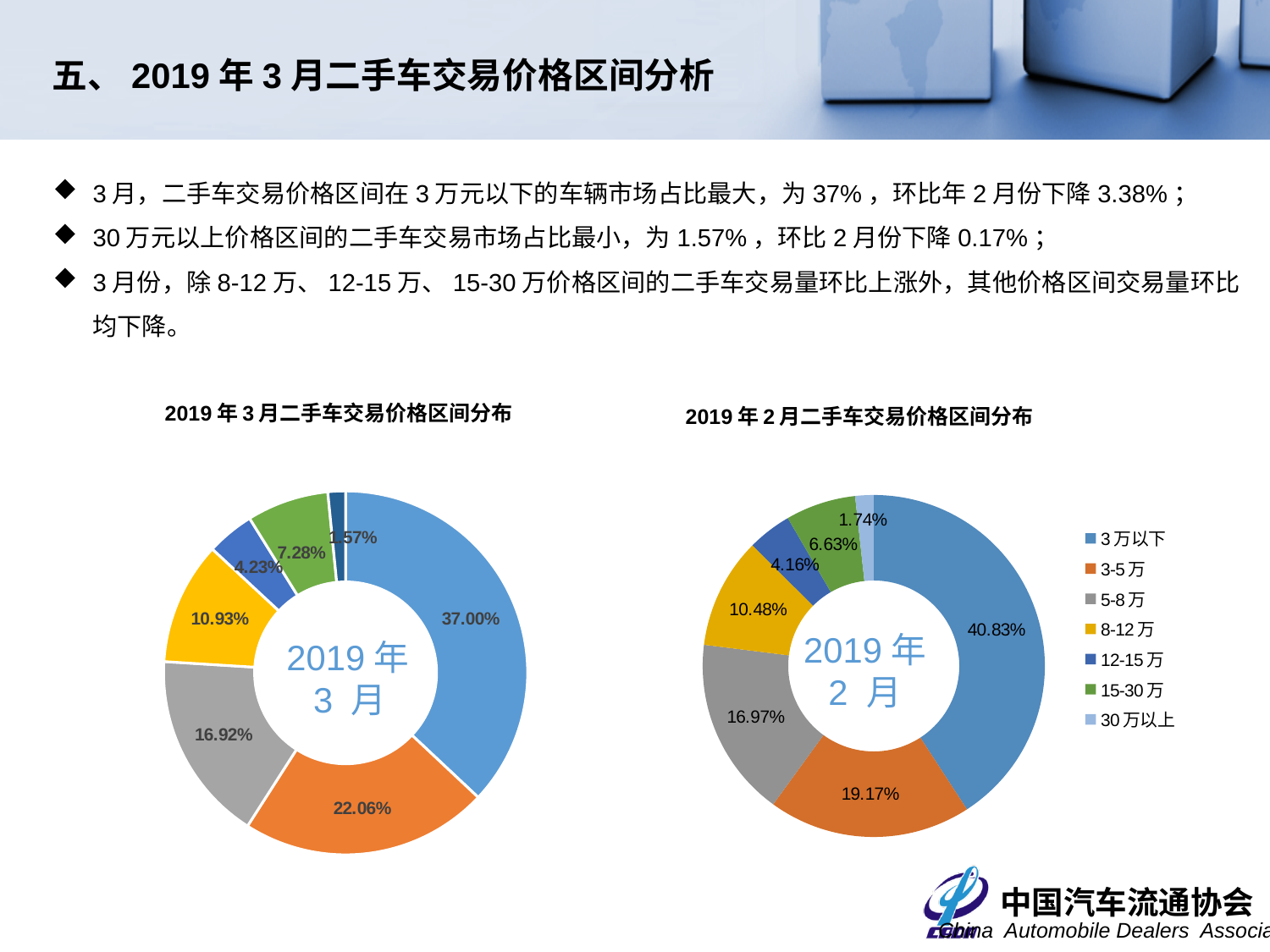

五、2019年3月二手车交易价格区间分析
3月，二手车交易价格区间在3万元以下的车辆市场占比最大，为37%，环比年2月份下降3.38%；
30万元以上价格区间的二手车交易市场占比最小，为1.57%，环比2月份下降0.17%；
3月份，除8-12万、12-15万、15-30万价格区间的二手车交易量环比上涨外，其他价格区间交易量环比均下降。

### Chart: 2019年3月二手车交易价格区间分布

| Category |  |
|---|---|
| 3万以下 | 0.370016097365801 |
| 3-5万 | 0.2205990453238548 |
| 5-8万 | 0.16924565696792623 |
| 8-12万 | 0.10932251491099924 |
| 12-15万 | 0.04233700254022015 |
| 15-30万 | 0.07281964436917866 |
| 30万以上 | 0.015660038522019894 |

### Chart: 2019年2月二手车交易价格区间分布

| Category |  |
|---|---|
| 3万以下 | 0.40827390364322824 |
| 3-5万 | 0.19174545806576526 |
| 5-8万 | 0.1697484053481343 |
| 8-12万 | 0.10481138468488818 |
| 12-15万 | 0.04163843084105113 |
| 15-30万 | 0.06633536631277766 |
| 30万以上 | 0.017447051104155238 |
2019年
2 月
2019年3 月